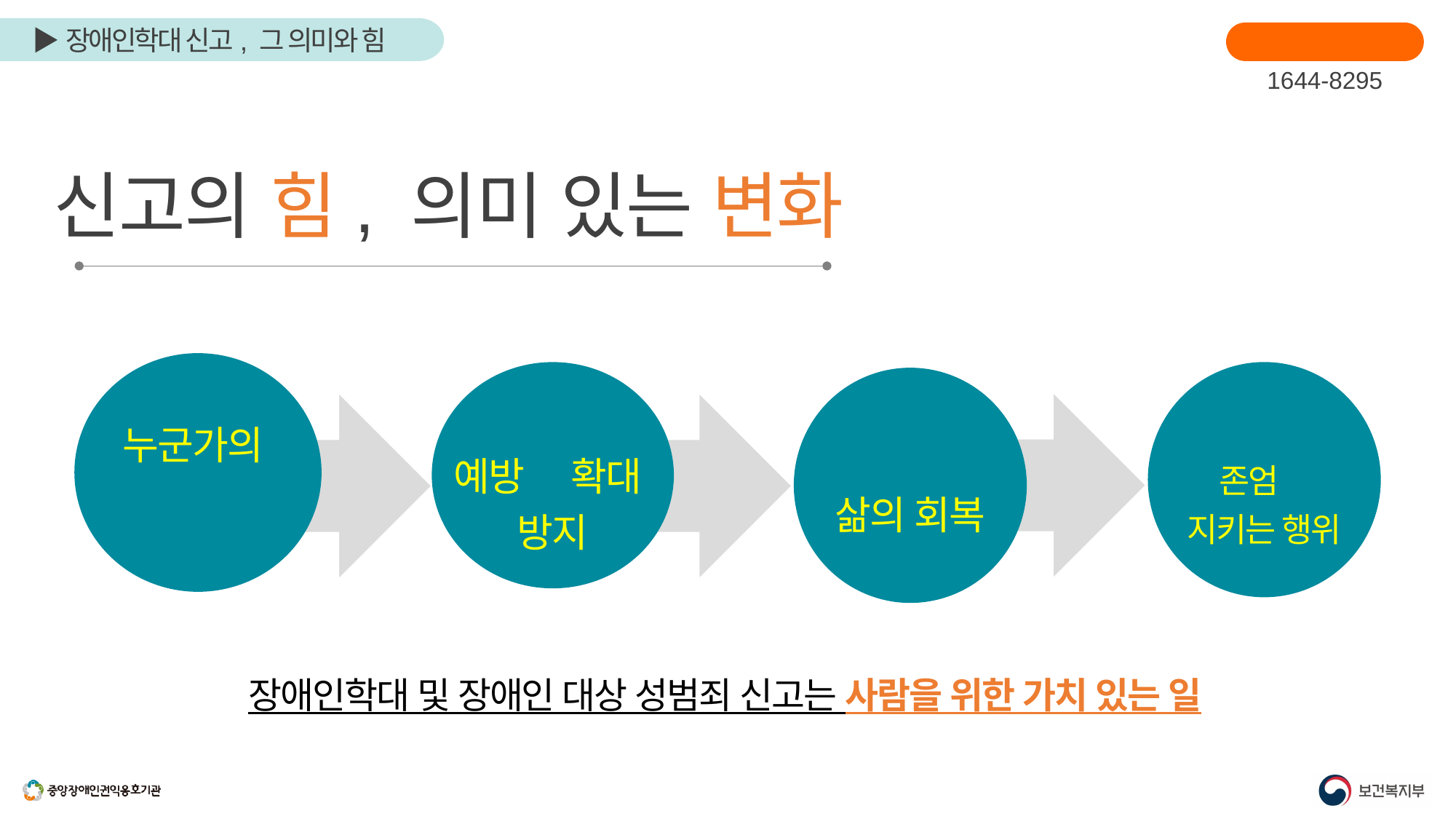

장애인학대신고
1644-8295
신고의 힘, 의미 있는 변화
누군가의
 관심과 실천
장애인학대
예방과 확대
방지
한 사람의
존엄을
지키는 행위
피해장애인의
삶의 회복

장애인학대 및 장애인 대상 성범죄 신고는 사람을 위한 가치 있는 일